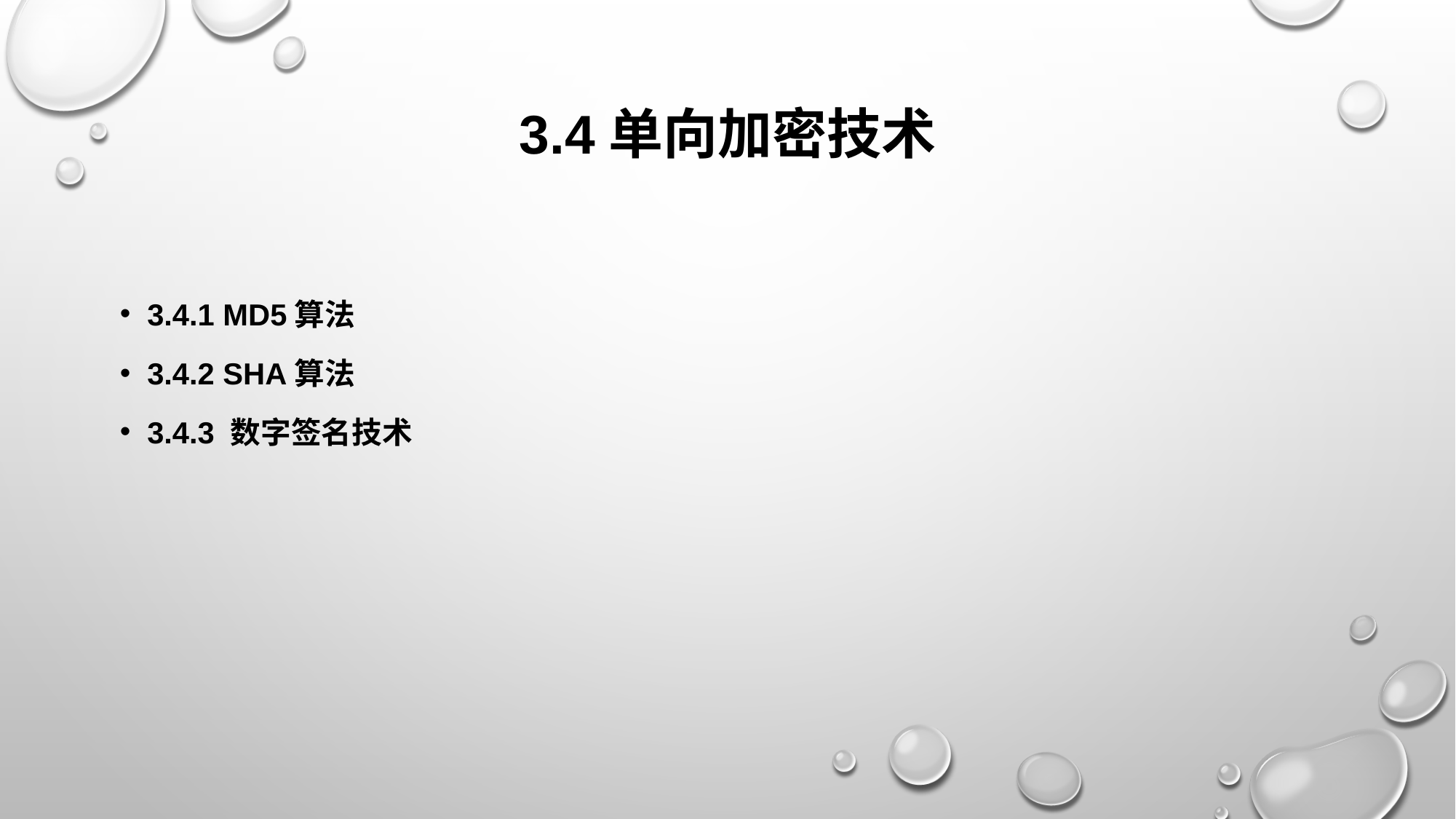

# 3.4单向加密技术
3.4.1 MD5算法
3.4.2 SHA算法
3.4.3 数字签名技术